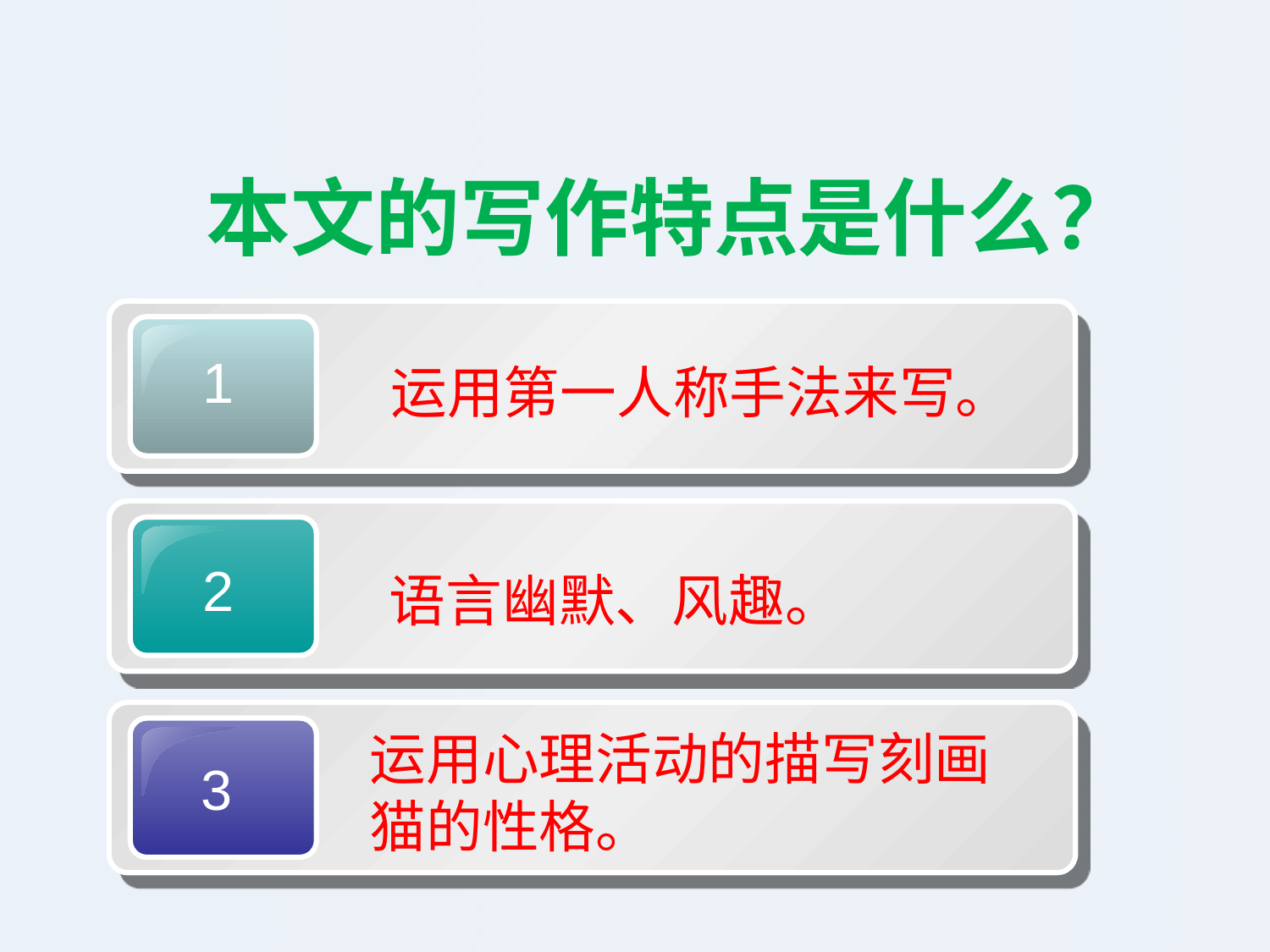

本文的写作特点是什么？

1
运用第一人称手法来写。
2
语言幽默、风趣。
运用心理活动的描写刻画猫的性格。
3